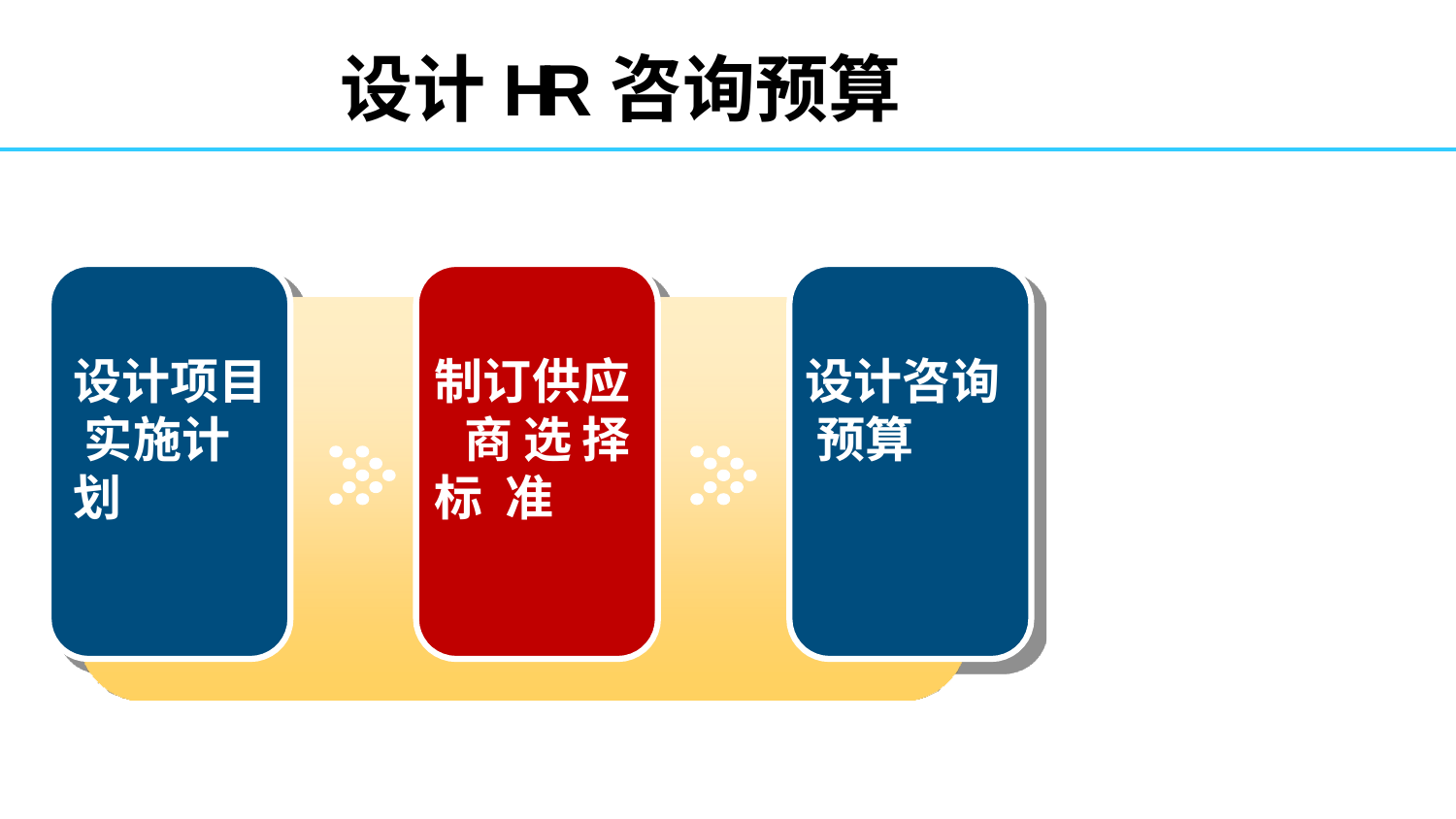

# 设计HR咨询预算

设计项目  实施计划
制订供应  商选择标  准
设计咨询  预算